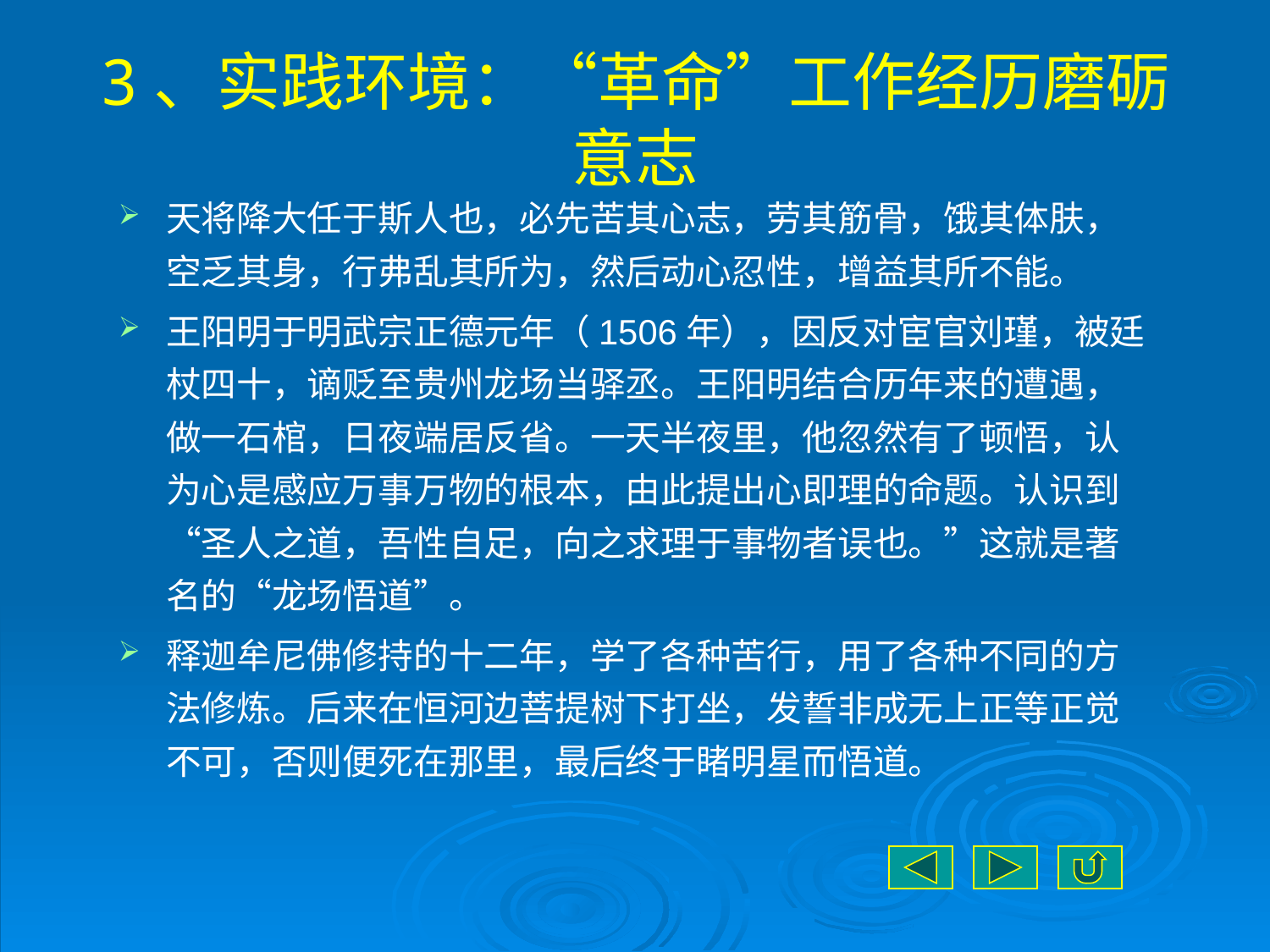

# 3、实践环境：“革命”工作经历磨砺意志
天将降大任于斯人也，必先苦其心志，劳其筋骨，饿其体肤，空乏其身，行弗乱其所为，然后动心忍性，增益其所不能。
王阳明于明武宗正德元年（1506年），因反对宦官刘瑾，被廷杖四十，谪贬至贵州龙场当驿丞。王阳明结合历年来的遭遇，做一石棺，日夜端居反省。一天半夜里，他忽然有了顿悟，认为心是感应万事万物的根本，由此提出心即理的命题。认识到“圣人之道，吾性自足，向之求理于事物者误也。”这就是著名的“龙场悟道”。
释迦牟尼佛修持的十二年，学了各种苦行，用了各种不同的方法修炼。后来在恒河边菩提树下打坐，发誓非成无上正等正觉不可，否则便死在那里，最后终于睹明星而悟道。